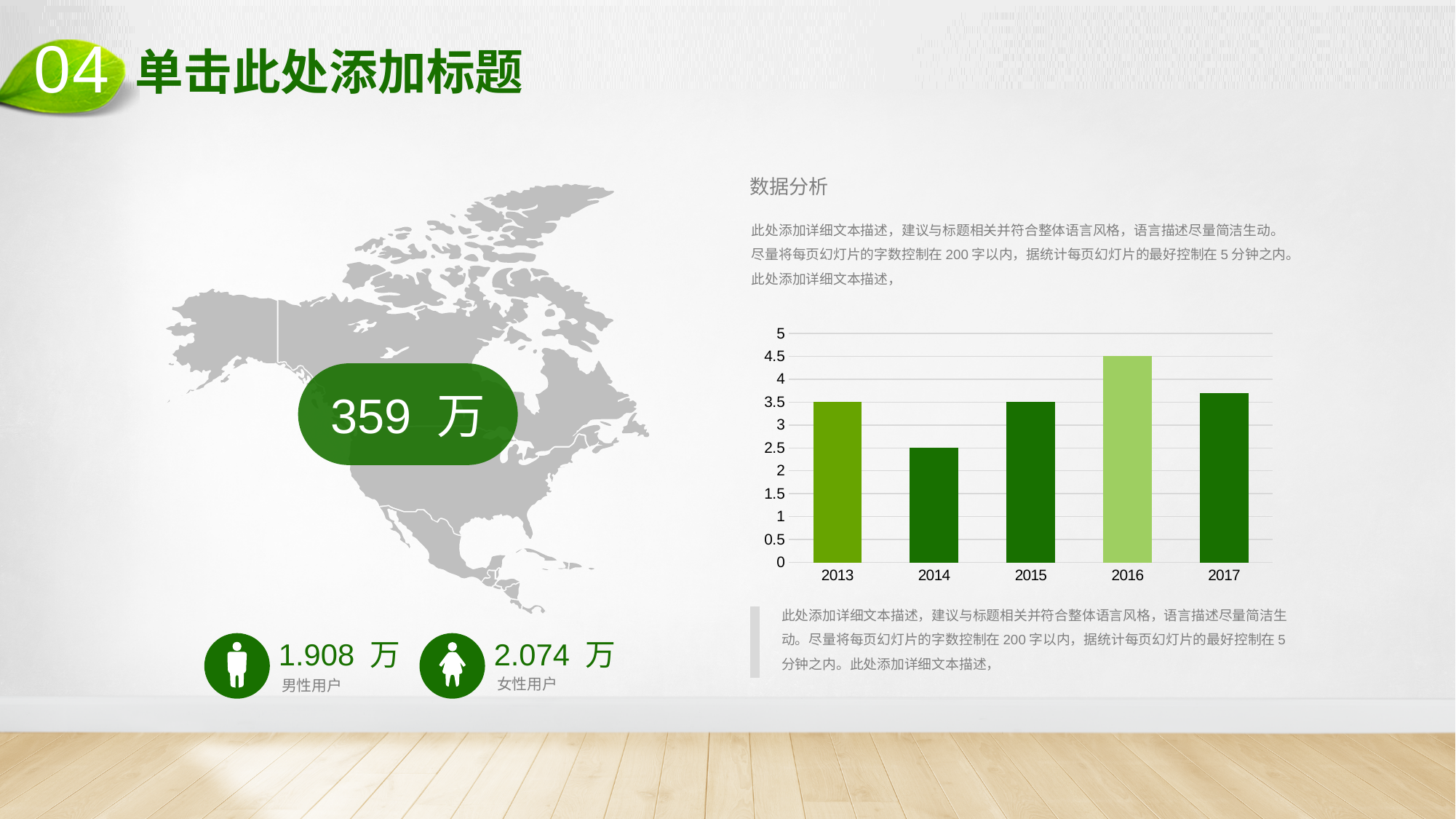

04
# 单击此处添加标题
数据分析

此处添加详细文本描述，建议与标题相关并符合整体语言风格，语言描述尽量简洁生动。尽量将每页幻灯片的字数控制在200字以内，据统计每页幻灯片的最好控制在5分钟之内。此处添加详细文本描述，

### Chart

| Category | PC |
|---|---|
| 2013 | 3.5 |
| 2014 | 2.5 |
| 2015 | 3.5 |
| 2016 | 4.5 |
| 2017 | 3.7 |
359 万
此处添加详细文本描述，建议与标题相关并符合整体语言风格，语言描述尽量简洁生动。尽量将每页幻灯片的字数控制在200字以内，据统计每页幻灯片的最好控制在5分钟之内。此处添加详细文本描述，
1.908 万
2.074 万

女性用户
男性用户